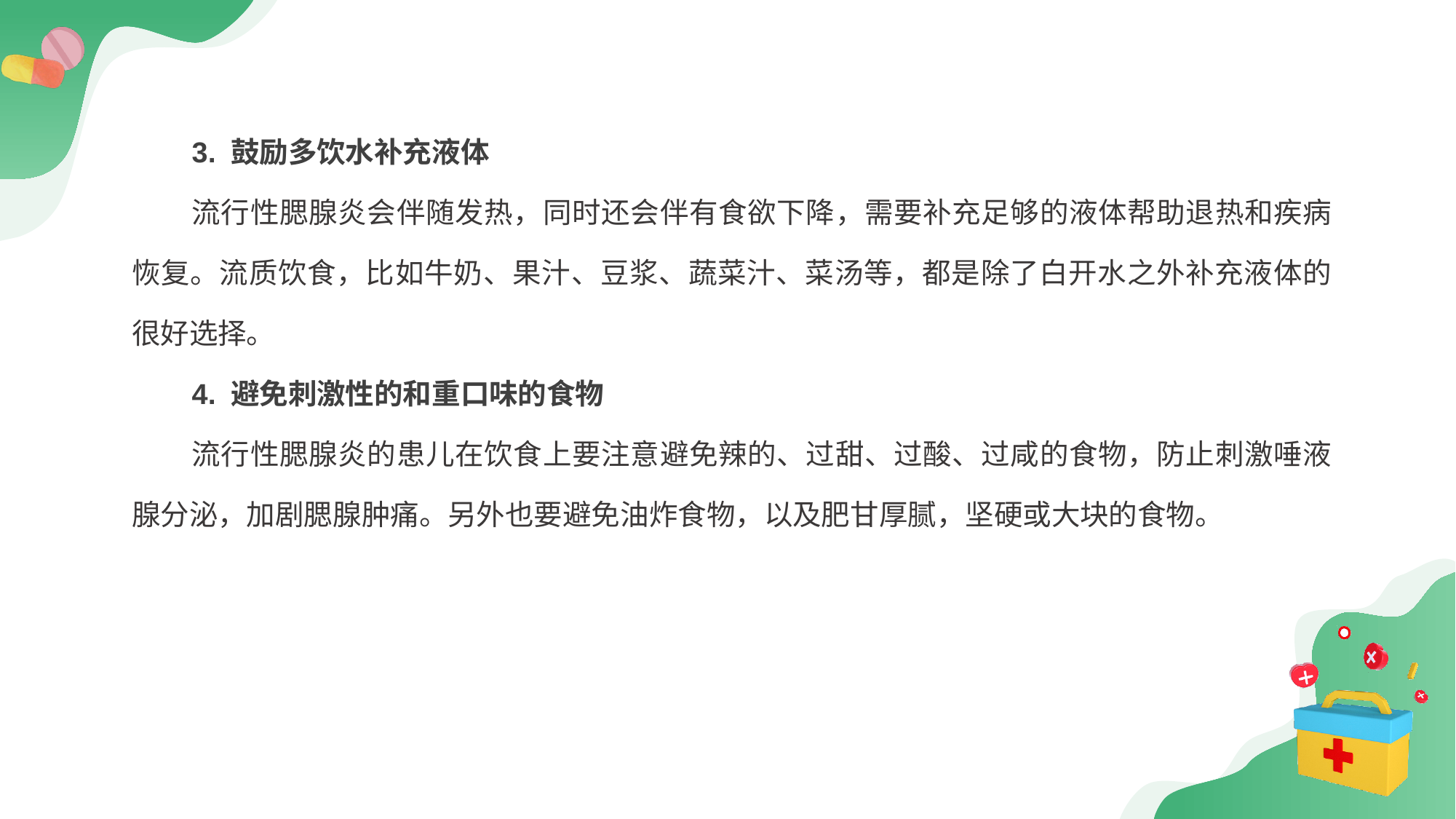

3. 鼓励多饮水补充液体
流行性腮腺炎会伴随发热，同时还会伴有食欲下降，需要补充足够的液体帮助退热和疾病恢复。流质饮食，比如牛奶、果汁、豆浆、蔬菜汁、菜汤等，都是除了白开水之外补充液体的很好选择。
4. 避免刺激性的和重口味的食物
流行性腮腺炎的患儿在饮食上要注意避免辣的、过甜、过酸、过咸的食物，防止刺激唾液腺分泌，加剧腮腺肿痛。另外也要避免油炸食物，以及肥甘厚腻，坚硬或大块的食物。